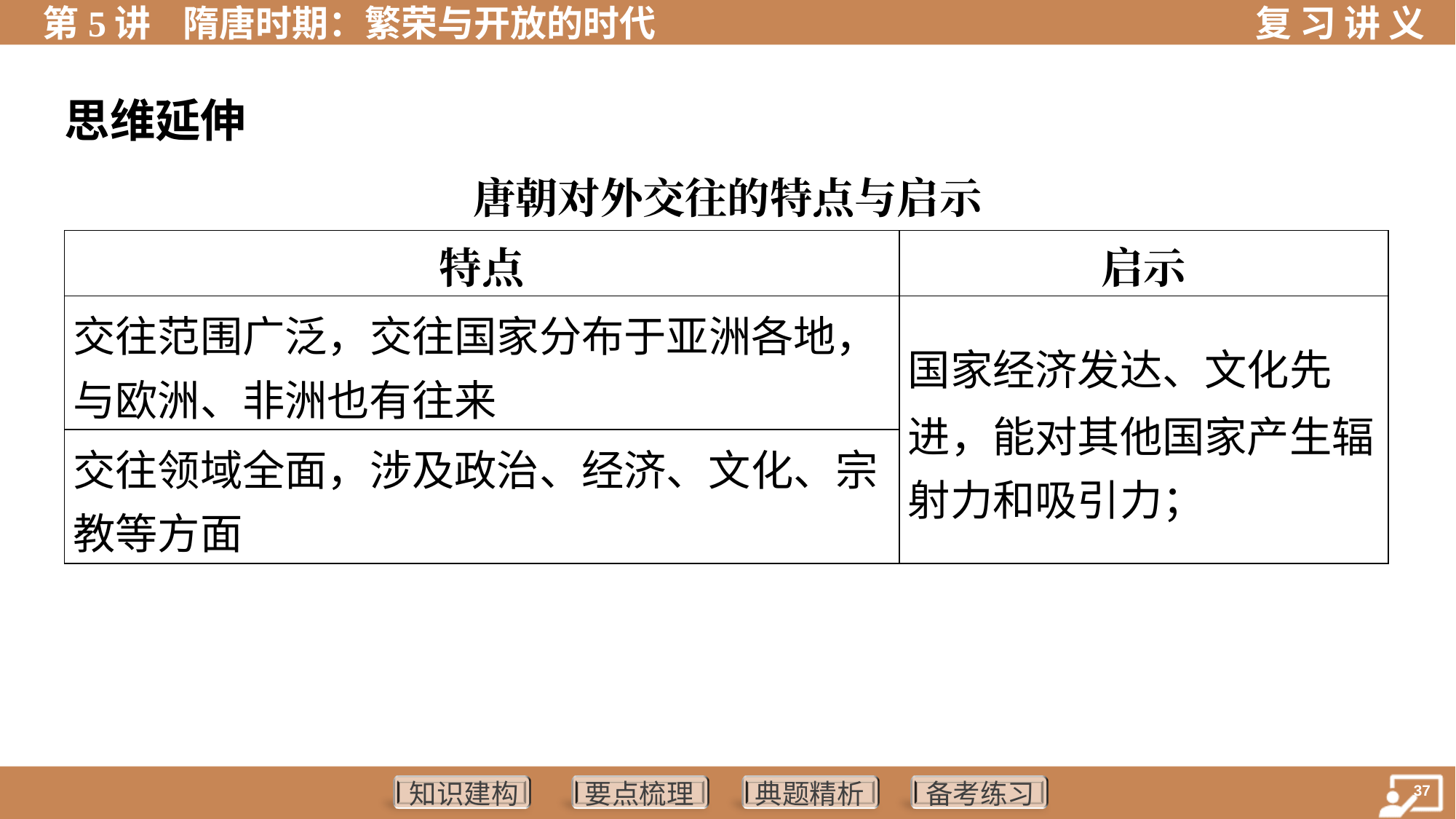

思维延伸
唐朝对外交往的特点与启示
| 特点 | 启示 |
| --- | --- |
| 交往范围广泛，交往国家分布于亚洲各地， 与欧洲、非洲也有往来 | 国家经济发达、文化先 进，能对其他国家产生辐 射力和吸引力； |
| 交往领域全面，涉及政治、经济、文化、宗 教等方面 |  |